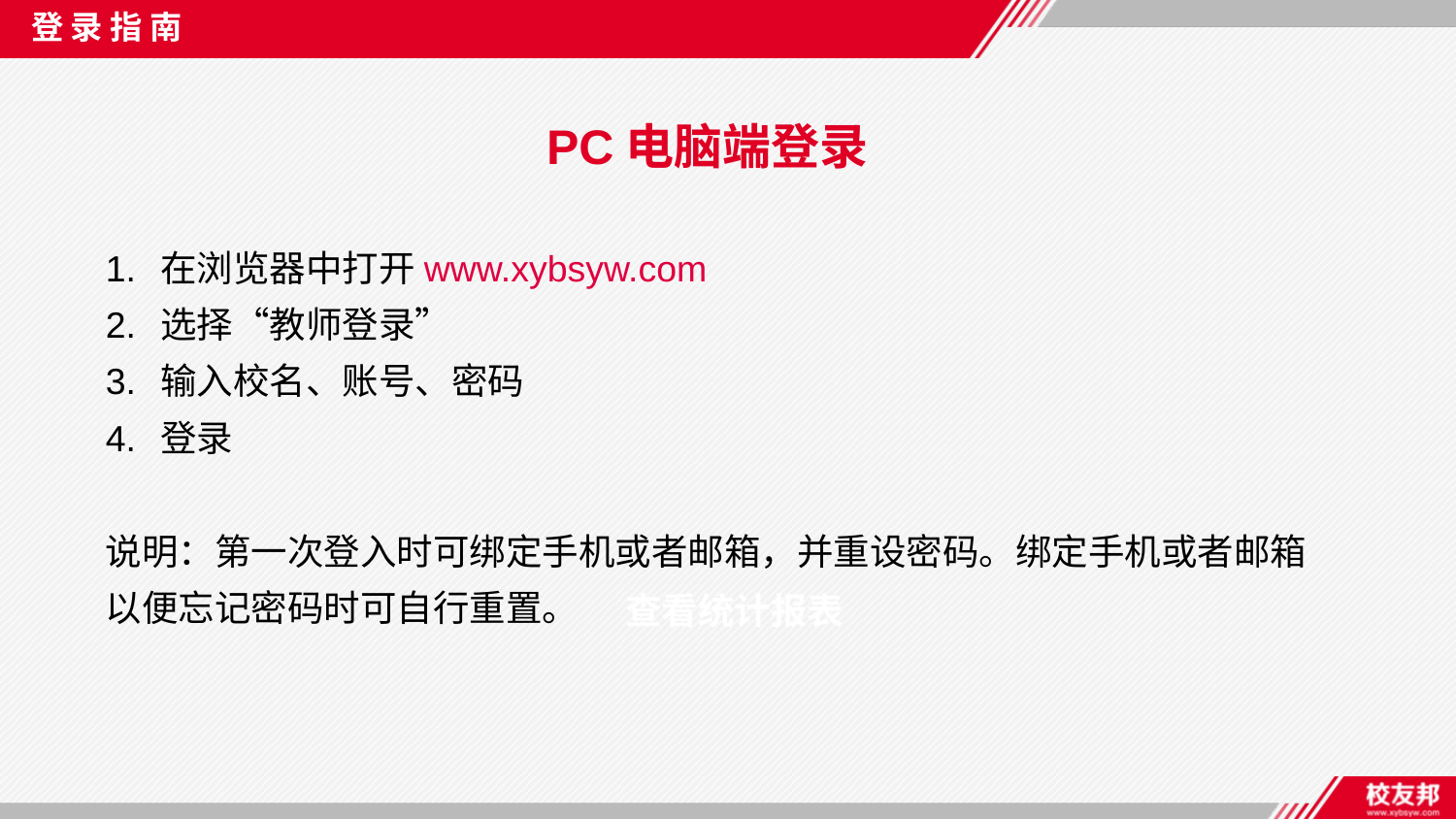

登 录 指 南
PC电脑端登录

在浏览器中打开www.xybsyw.com
选择“教师登录”
输入校名、账号、密码
登录

说明：第一次登入时可绑定手机或者邮箱，并重设密码。绑定手机或者邮箱以便忘记密码时可自行重置。
查看统计报表